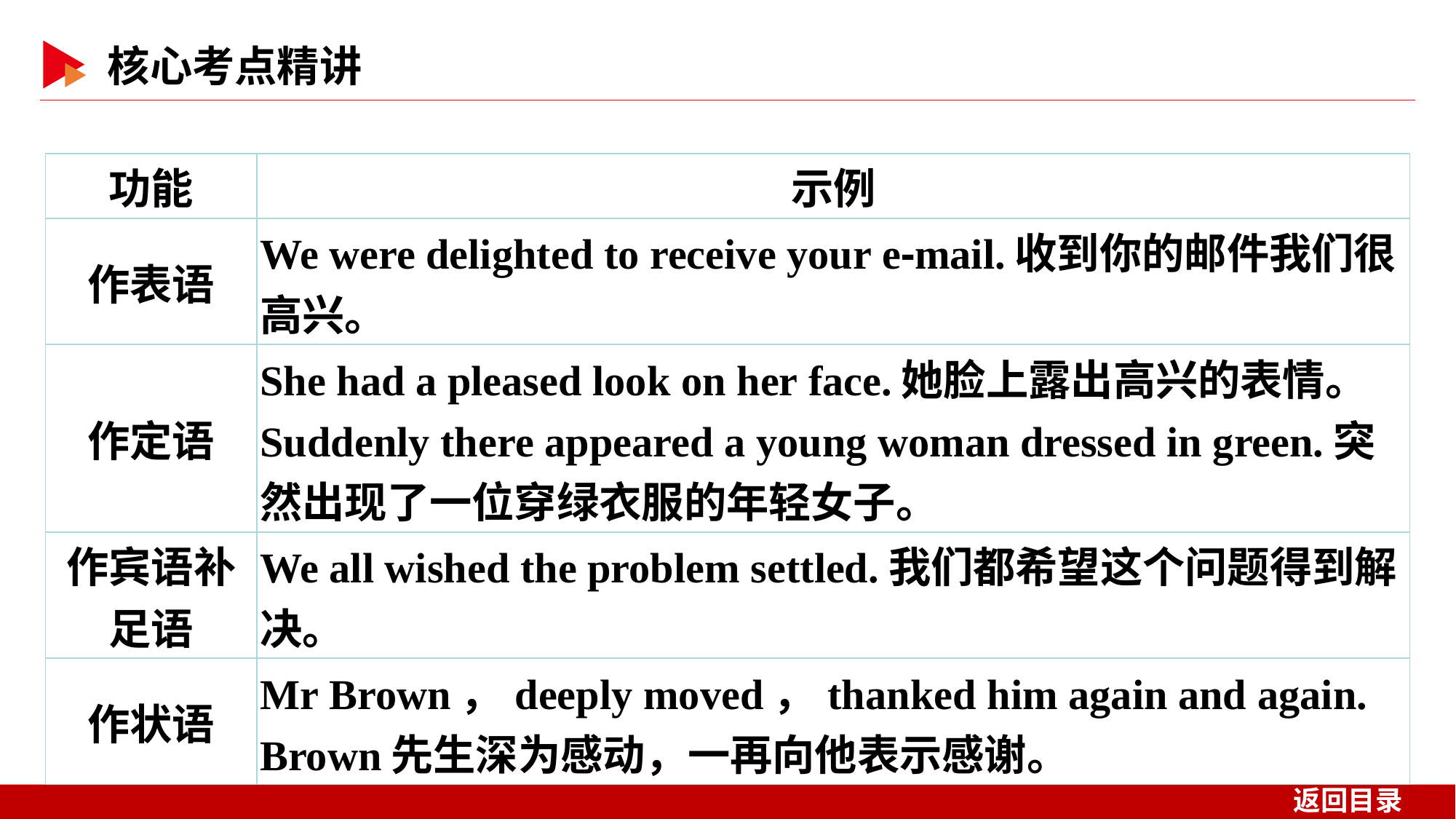

| 功能 | 示例 |
| --- | --- |
| 作表语 | We were delighted to receive your e⁃mail.收到你的邮件我们很高兴。 |
| 作定语 | She had a pleased look on her face.她脸上露出高兴的表情。 Suddenly there appeared a young woman dressed in green.突然出现了一位穿绿衣服的年轻女子。 |
| 作宾语补足语 | We all wished the problem settled.我们都希望这个问题得到解决。 |
| 作状语 | Mr Brown，deeply moved，thanked him again and again. Brown先生深为感动，一再向他表示感谢。 |